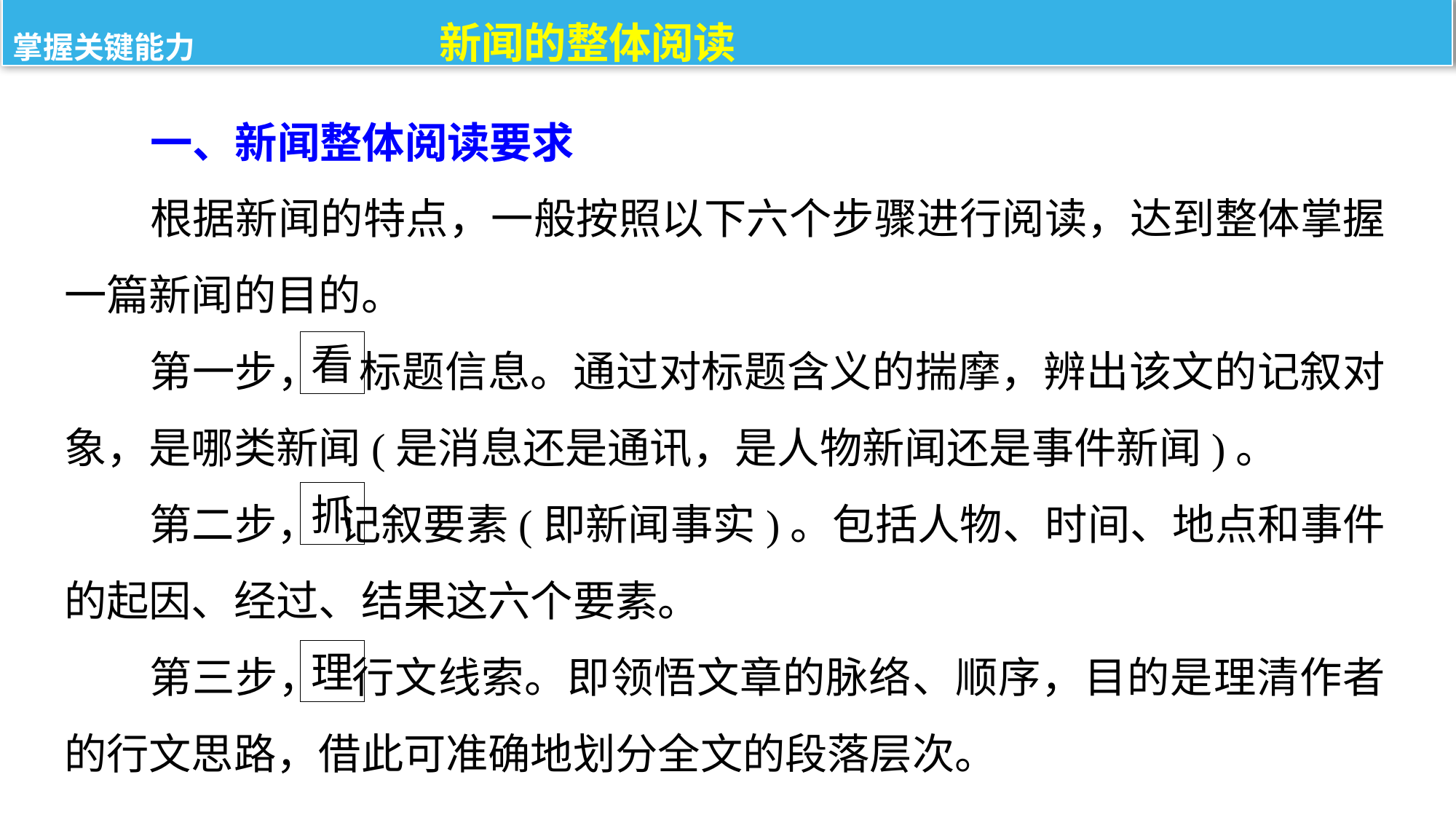

掌握关键能力                             新闻的整体阅读
一、新闻整体阅读要求
根据新闻的特点，一般按照以下六个步骤进行阅读，达到整体掌握一篇新闻的目的。
第一步，    标题信息。通过对标题含义的揣摩，辨出该文的记叙对象，是哪类新闻(是消息还是通讯，是人物新闻还是事件新闻)。
第二步，  记叙要素(即新闻事实)。包括人物、时间、地点和事件的起因、经过、结果这六个要素。
第三步，   行文线索。即领悟文章的脉络、顺序，目的是理清作者的行文思路，借此可准确地划分全文的段落层次。
看
抓
理